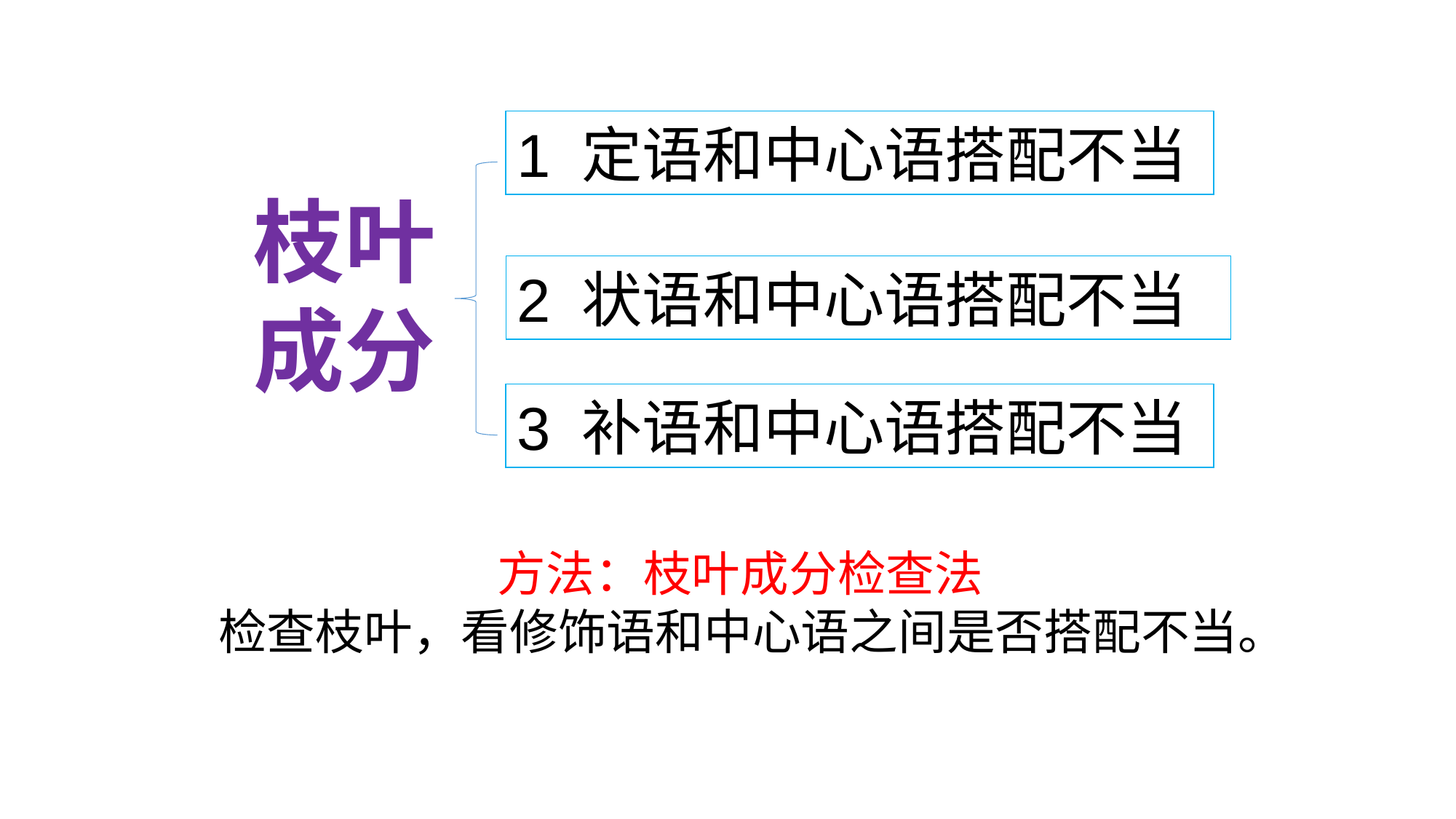

1 定语和中心语搭配不当

枝叶
成分
2 状语和中心语搭配不当
3 补语和中心语搭配不当
方法：枝叶成分检查法
检查枝叶，看修饰语和中心语之间是否搭配不当。